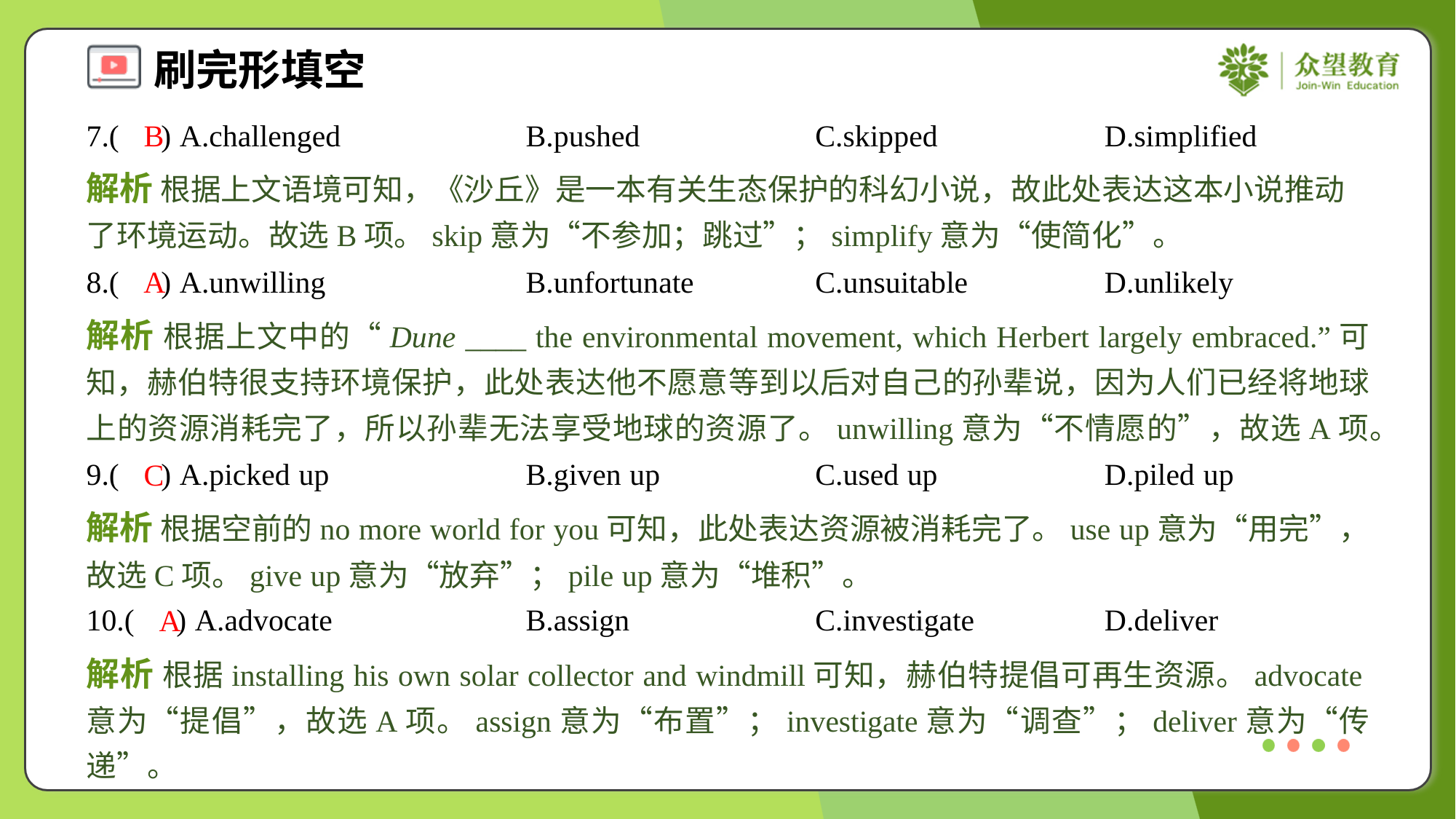

7.(     ) A.challenged	B.pushed	C.skipped	D.simplified
B
解析 根据上文语境可知，《沙丘》是一本有关生态保护的科幻小说，故此处表达这本小说推动了环境运动。故选B项。skip意为“不参加；跳过”；simplify意为“使简化”。
8.(     ) A.unwilling	B.unfortunate	C.unsuitable	D.unlikely
A
解析 根据上文中的“Dune ____ the environmental movement, which Herbert largely embraced.”可知，赫伯特很支持环境保护，此处表达他不愿意等到以后对自己的孙辈说，因为人们已经将地球上的资源消耗完了，所以孙辈无法享受地球的资源了。unwilling意为“不情愿的”，故选A项。
9.(     ) A.picked up	B.given up	C.used up	D.piled up
C
解析 根据空前的no more world for you可知，此处表达资源被消耗完了。use up意为“用完”，故选C项。give up意为“放弃”；pile up意为“堆积”。
10.(     ) A.advocate	B.assign	C.investigate	D.deliver
A
解析 根据installing his own solar collector and windmill可知，赫伯特提倡可再生资源。advocate意为“提倡”，故选A项。assign意为“布置”；investigate意为“调查”；deliver意为“传递”。